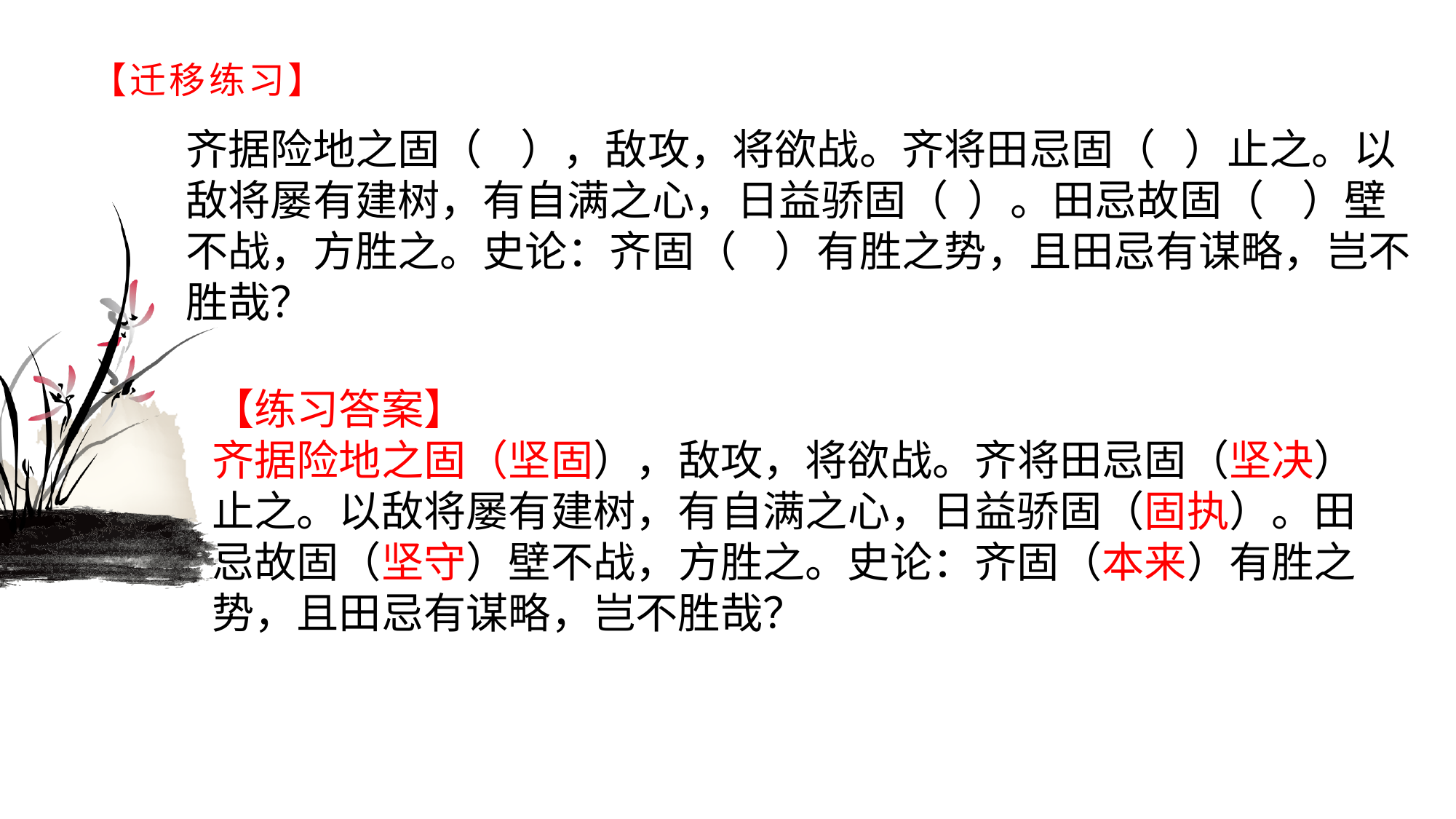

# 【迁移练习】
齐据险地之固（    ），敌攻，将欲战。齐将田忌固（   ）止之。以敌将屡有建树，有自满之心，日益骄固（  ）。田忌故固（    ）壁不战，方胜之。史论：齐固（    ）有胜之势，且田忌有谋略，岂不胜哉？
【练习答案】齐据险地之固（坚固），敌攻，将欲战。齐将田忌固（坚决）止之。以敌将屡有建树，有自满之心，日益骄固（固执）。田忌故固（坚守）壁不战，方胜之。史论：齐固（本来）有胜之势，且田忌有谋略，岂不胜哉？